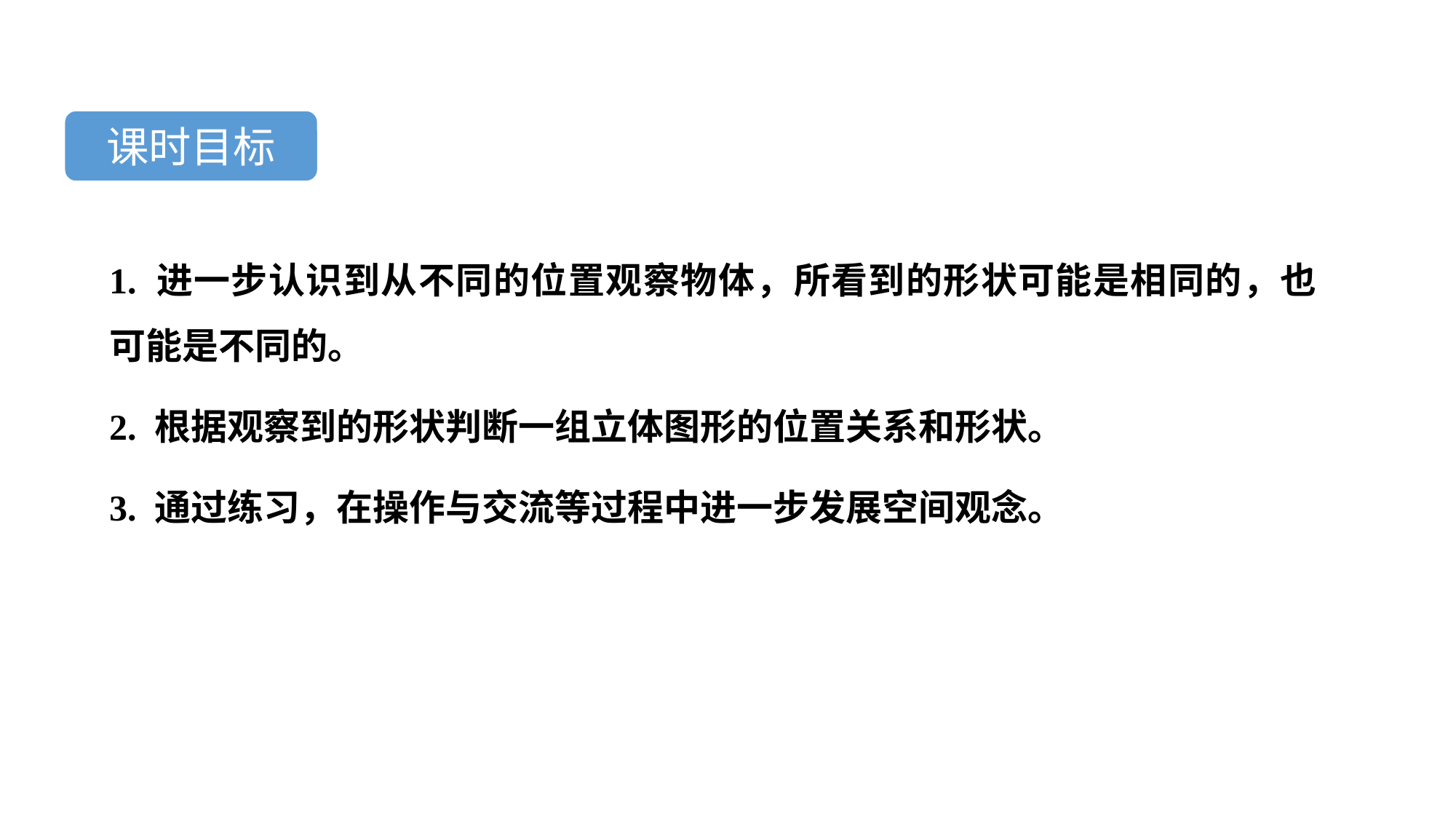

课时目标
1. 进一步认识到从不同的位置观察物体，所看到的形状可能是相同的，也可能是不同的。
2. 根据观察到的形状判断一组立体图形的位置关系和形状。
3. 通过练习，在操作与交流等过程中进一步发展空间观念。